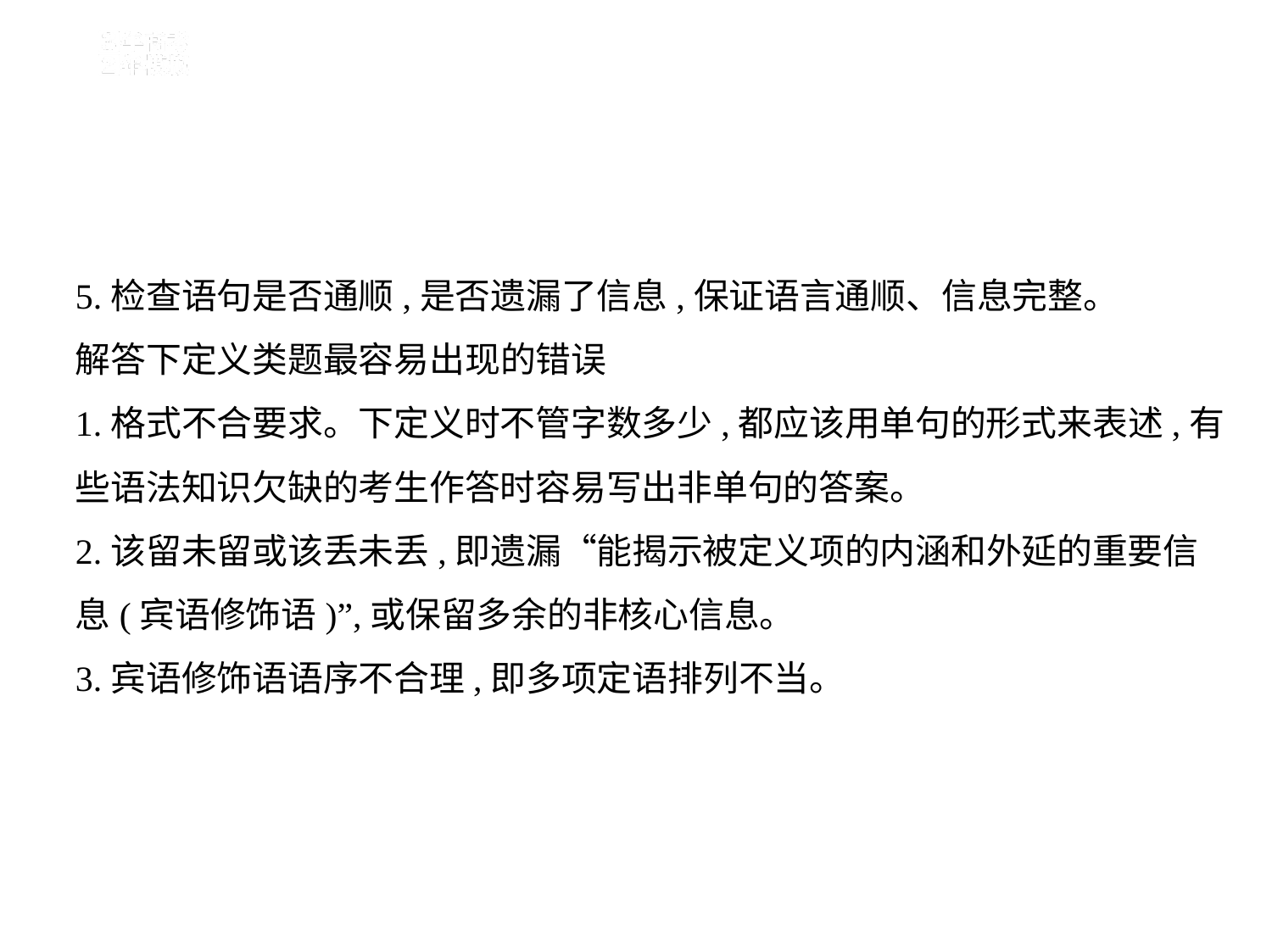

5.检查语句是否通顺,是否遗漏了信息,保证语言通顺、信息完整。
解答下定义类题最容易出现的错误
1.格式不合要求。下定义时不管字数多少,都应该用单句的形式来表述,有
些语法知识欠缺的考生作答时容易写出非单句的答案。
2.该留未留或该丢未丢,即遗漏“能揭示被定义项的内涵和外延的重要信
息(宾语修饰语)”,或保留多余的非核心信息。
3.宾语修饰语语序不合理,即多项定语排列不当。